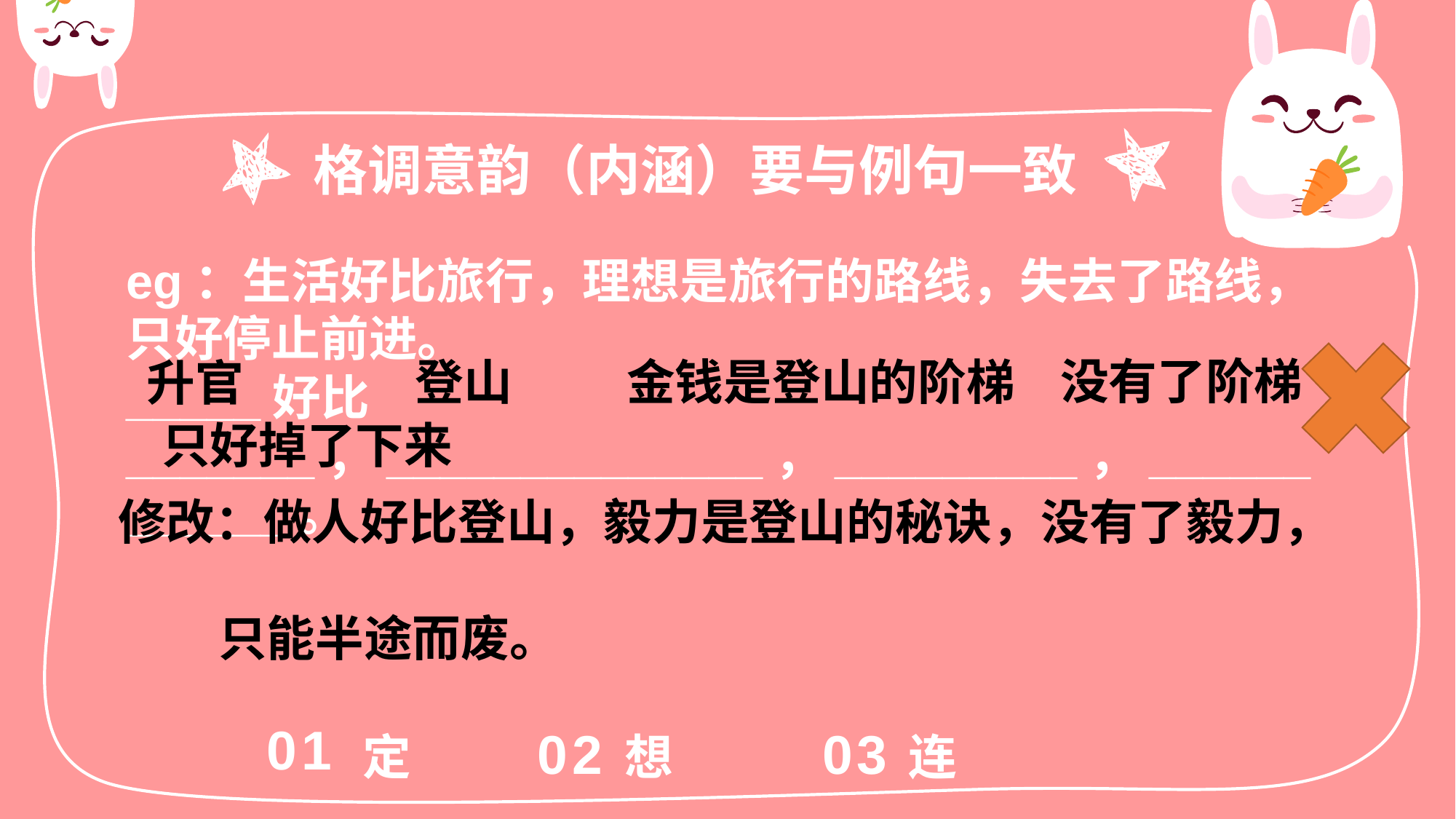

格调意韵（内涵）要与例句一致

eg：生活好比旅行，理想是旅行的路线，失去了路线，只好停止前进。
_____好比_______，______________，_________，____________。

没有了阶梯
金钱是登山的阶梯
登山
升官
只好掉了下来
修改：做人好比登山，毅力是登山的秘诀，没有了毅力，
        只能半途而废。
定
01
想
连
03
02